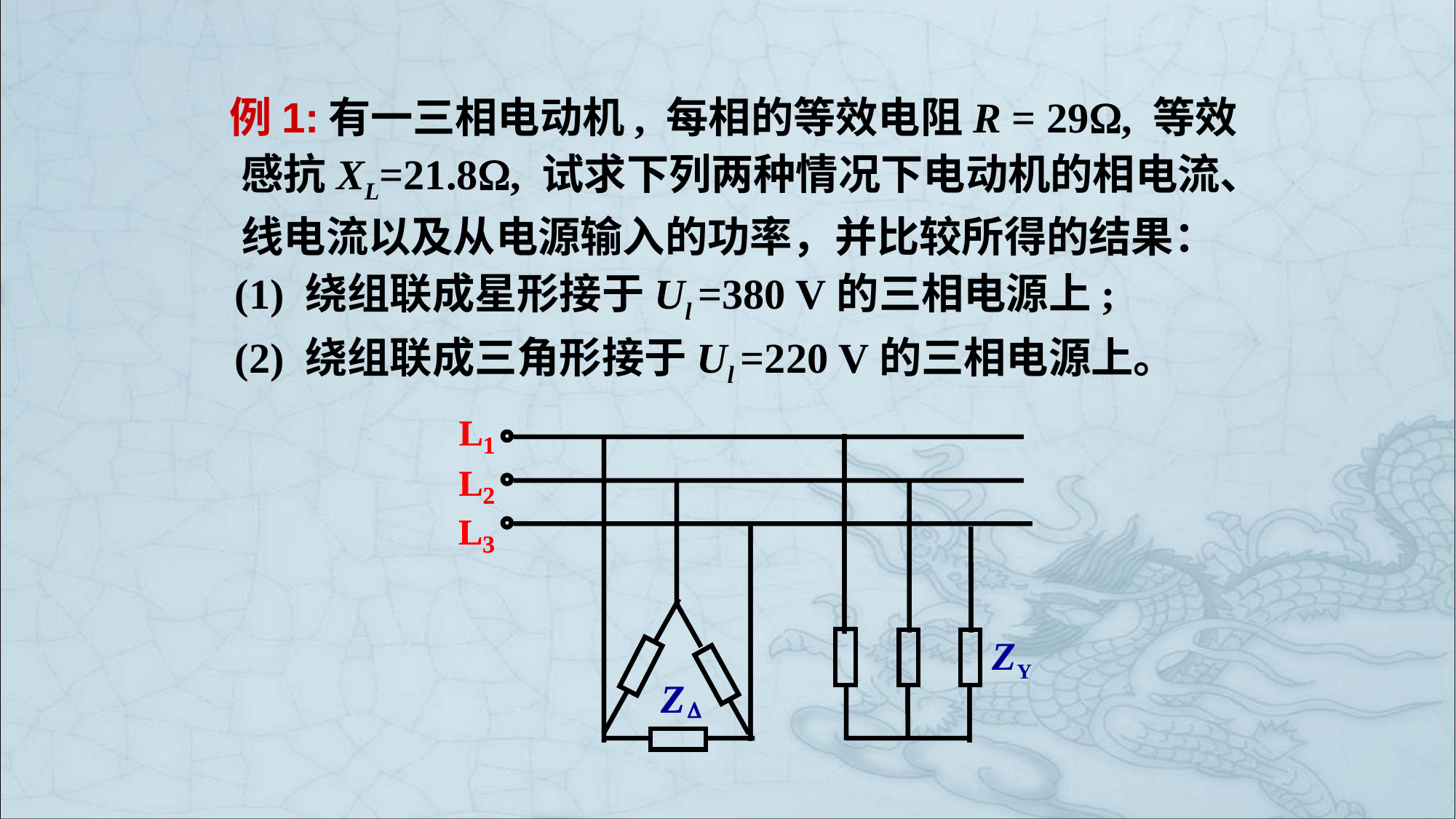

# 例1:
             有一三相电动机, 每相的等效电阻R = 29Ω, 等效
    感抗XL=21.8Ω, 试求下列两种情况下电动机的相电流、
    线电流以及从电源输入的功率，并比较所得的结果：
    (1) 绕组联成星形接于Ul =380 V的三相电源上;
    (2) 绕组联成三角形接于Ul =220 V的三相电源上。

L
L
1
1

L
L

2
2

L
L

3
3

Z
Δ
Z
Δ

ZY